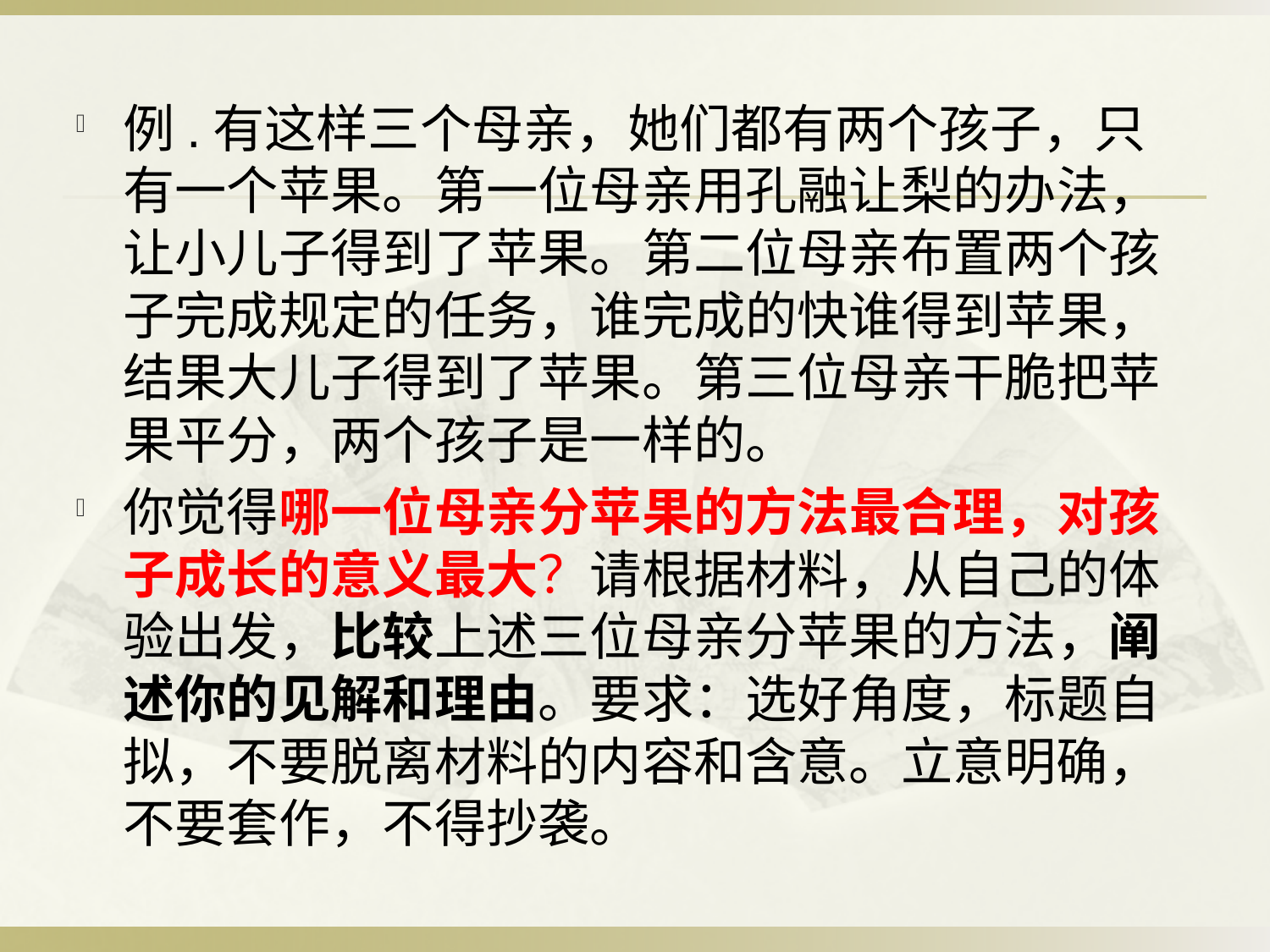

例.有这样三个母亲，她们都有两个孩子，只有一个苹果。第一位母亲用孔融让梨的办法，让小儿子得到了苹果。第二位母亲布置两个孩子完成规定的任务，谁完成的快谁得到苹果，结果大儿子得到了苹果。第三位母亲干脆把苹果平分，两个孩子是一样的。
你觉得哪一位母亲分苹果的方法最合理，对孩子成长的意义最大？请根据材料，从自己的体验出发，比较上述三位母亲分苹果的方法，阐述你的见解和理由。要求：选好角度，标题自拟，不要脱离材料的内容和含意。立意明确，不要套作，不得抄袭。